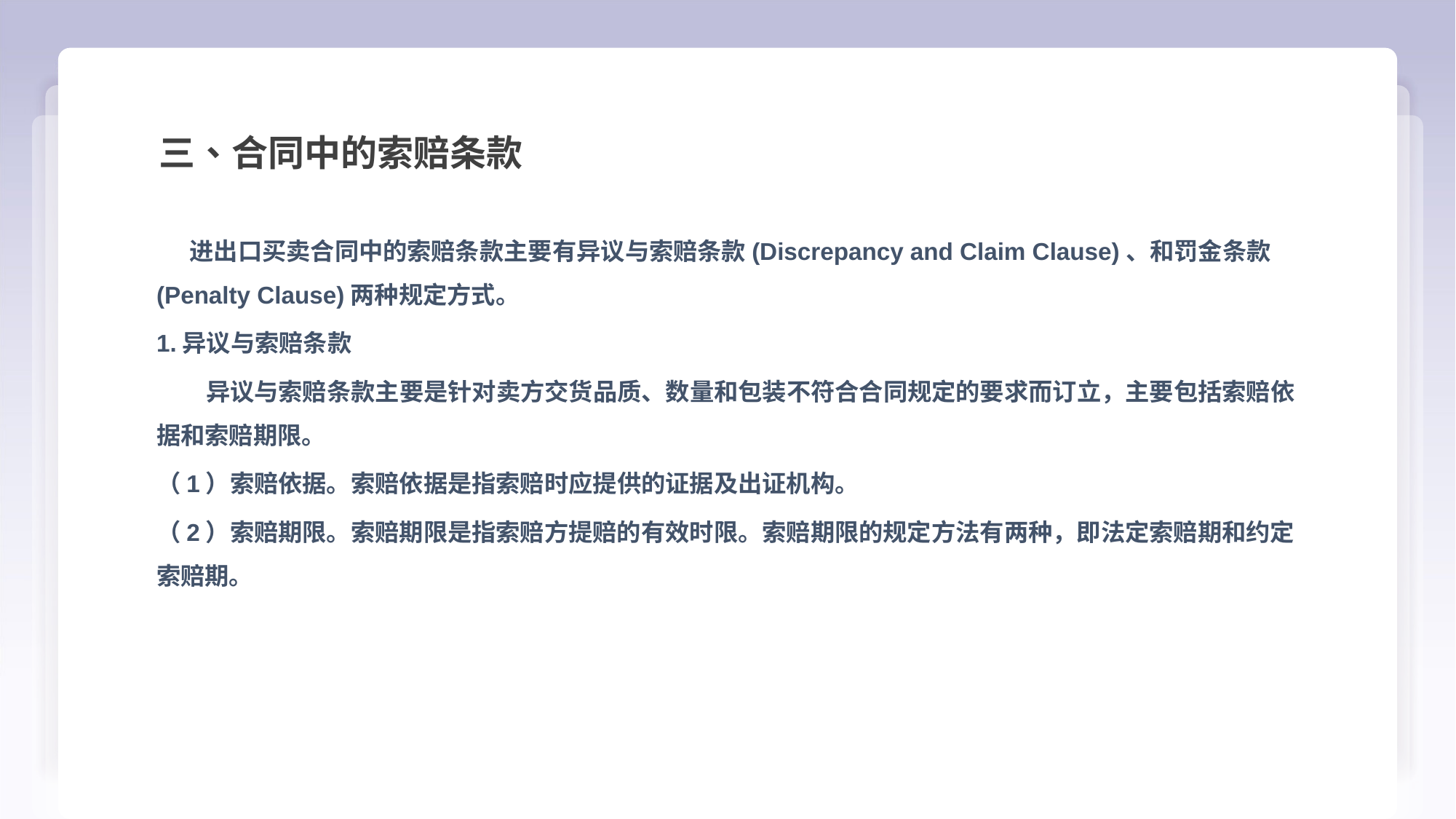

三、合同中的索赔条款
     进出口买卖合同中的索赔条款主要有异议与索赔条款(Discrepancy and Claim Clause)、和罚金条款(Penalty Clause)两种规定方式。
1.异议与索赔条款
        异议与索赔条款主要是针对卖方交货品质、数量和包装不符合合同规定的要求而订立，主要包括索赔依据和索赔期限。
（1）索赔依据。索赔依据是指索赔时应提供的证据及出证机构。
（2）索赔期限。索赔期限是指索赔方提赔的有效时限。索赔期限的规定方法有两种，即法定索赔期和约定索赔期。